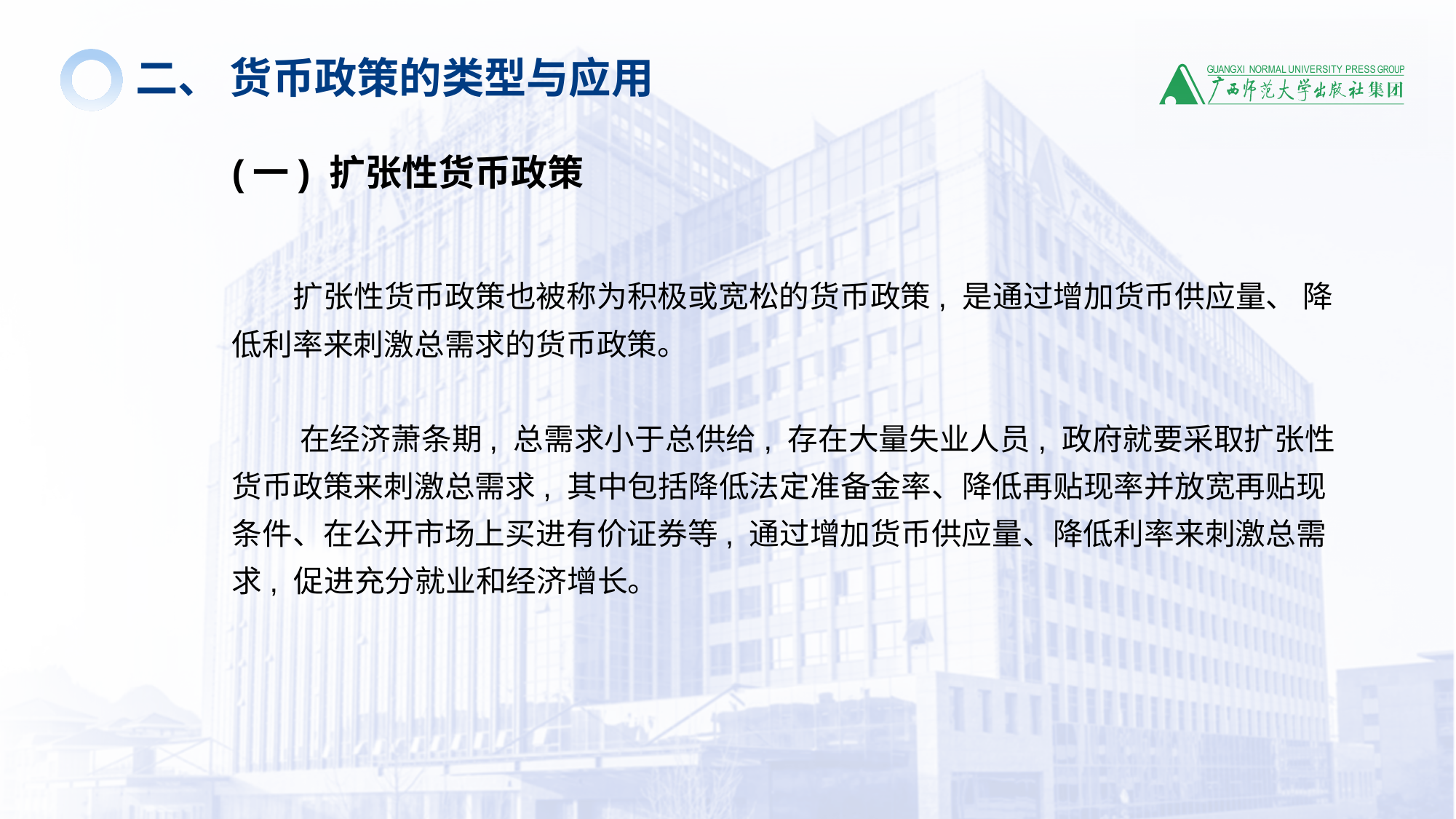

二、 货币政策的类型与应用

(一) 扩张性货币政策
        扩张性货币政策也被称为积极或宽松的货币政策, 是通过增加货币供应量、 降低利率来刺激总需求的货币政策。

         在经济萧条期, 总需求小于总供给, 存在大量失业人员, 政府就要采取扩张性货币政策来刺激总需求, 其中包括降低法定准备金率、降低再贴现率并放宽再贴现条件、在公开市场上买进有价证券等, 通过增加货币供应量、降低利率来刺激总需求, 促进充分就业和经济增长。